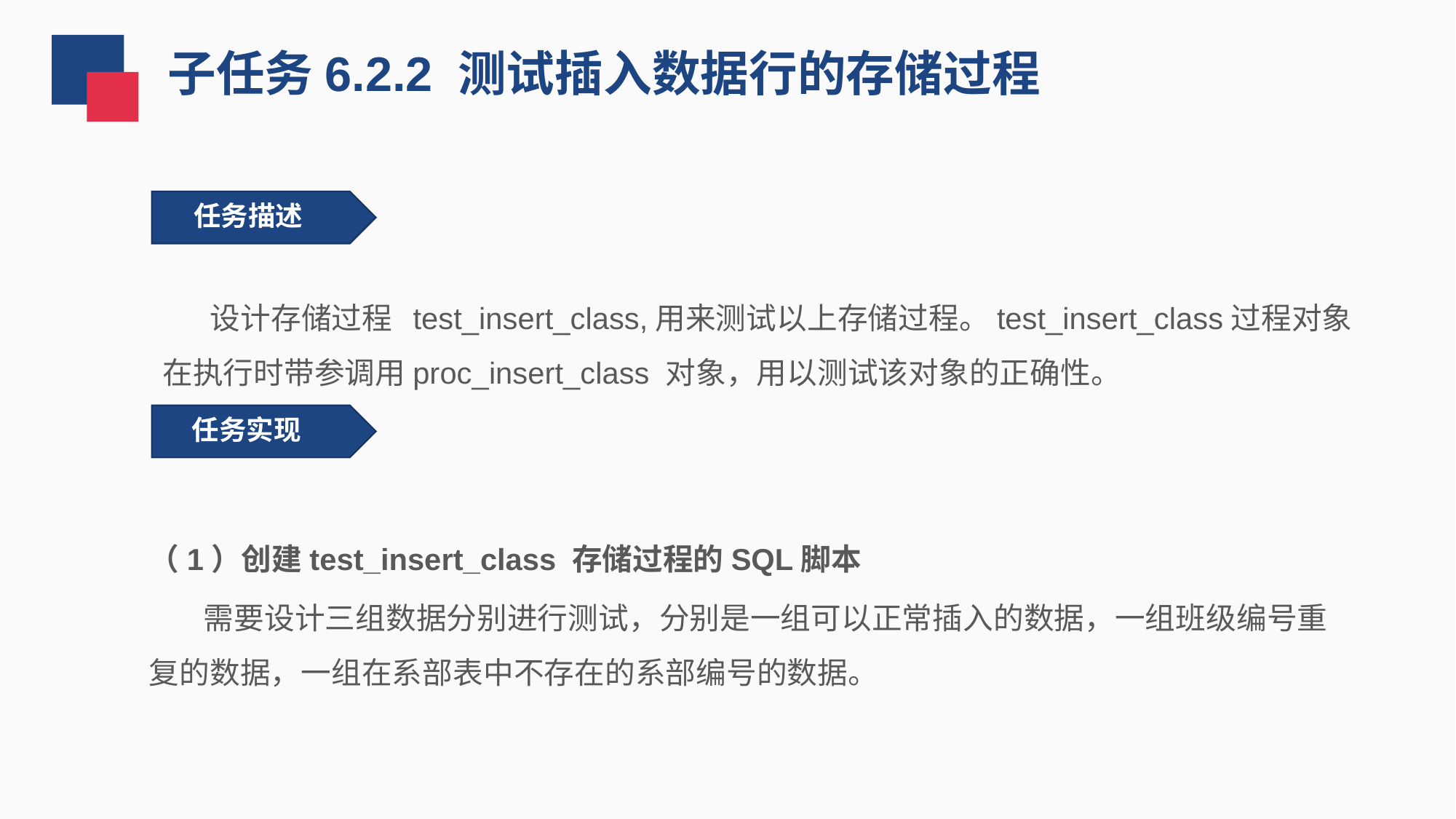

子任务6.2.2 测试插入数据行的存储过程

    任务描述
      设计存储过程  test_insert_class,用来测试以上存储过程。test_insert_class过程对象在执行时带参调用proc_insert_class 对象，用以测试该对象的正确性。

任务实现
（1）创建test_insert_class 存储过程的SQL脚本
       需要设计三组数据分别进行测试，分别是一组可以正常插入的数据，一组班级编号重复的数据，一组在系部表中不存在的系部编号的数据。